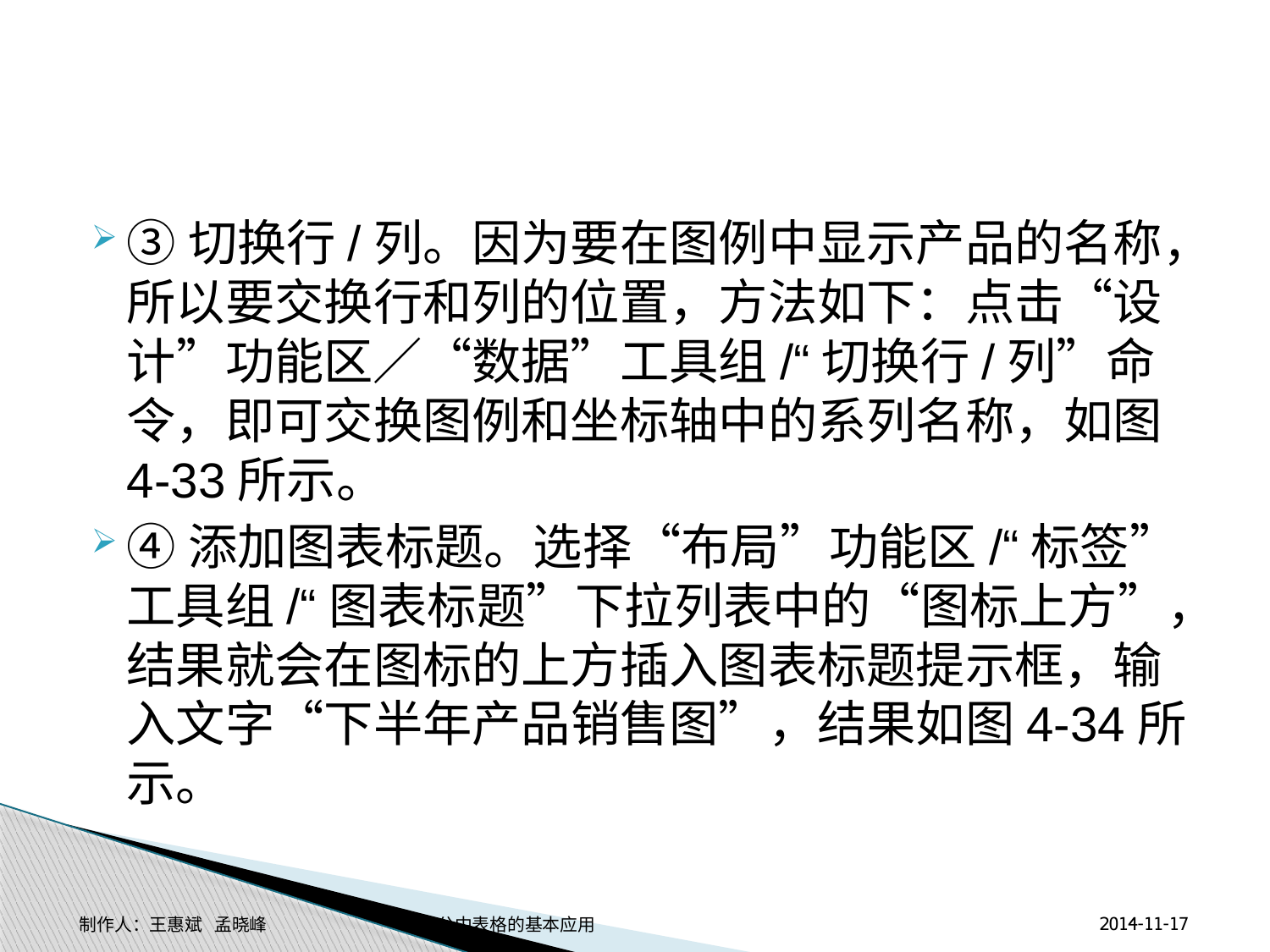

#
③切换行/列。因为要在图例中显示产品的名称，所以要交换行和列的位置，方法如下：点击“设计”功能区／“数据”工具组/“切换行/列”命令，即可交换图例和坐标轴中的系列名称，如图4-33所示。
④添加图表标题。选择“布局”功能区/“标签”工具组/“图表标题”下拉列表中的“图标上方”，结果就会在图标的上方插入图表标题提示框，输入文字“下半年产品销售图”，结果如图4-34所示。
2014-11-17
制作人：王惠斌   孟晓峰                                      办公中表格的基本应用